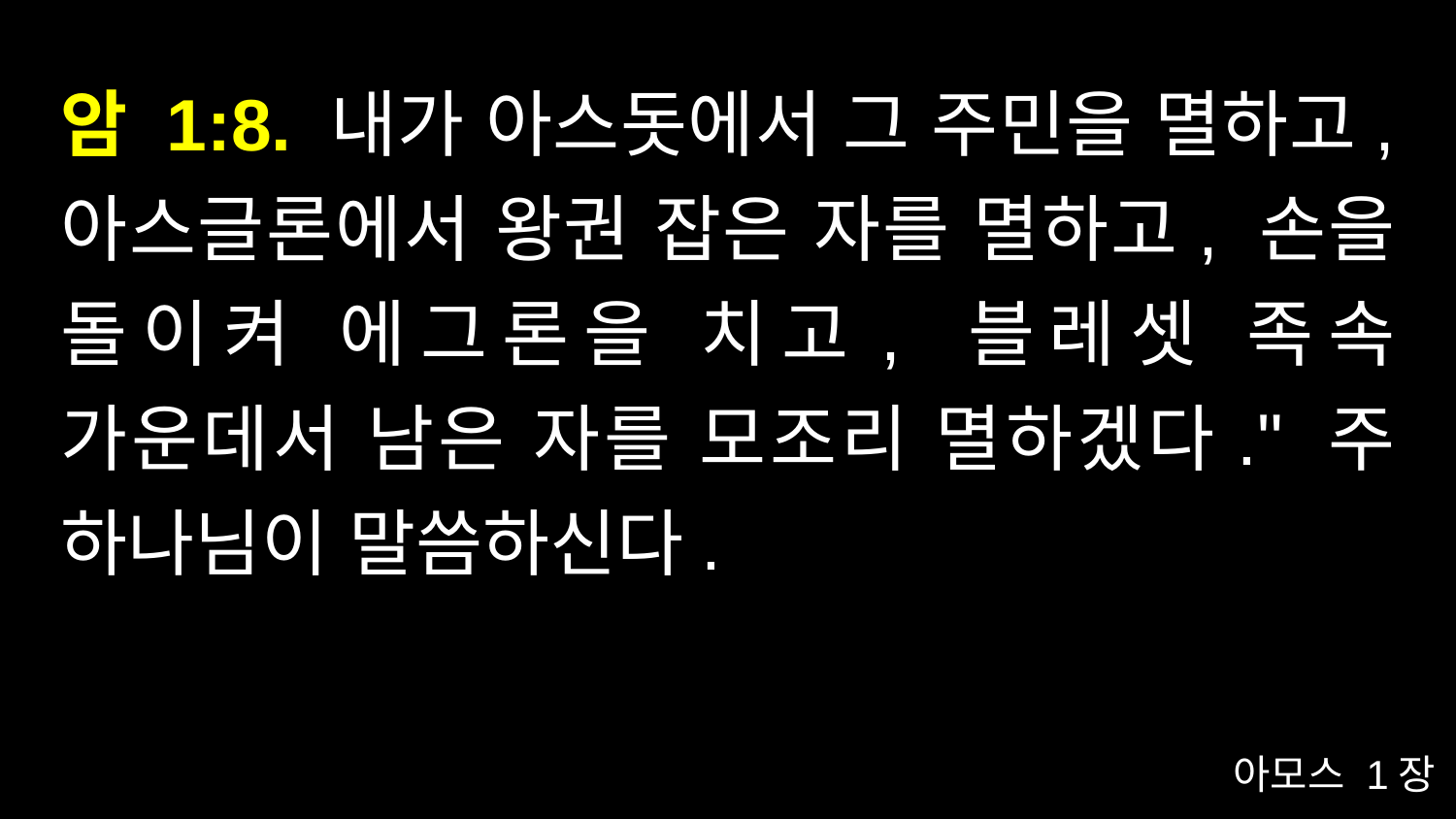

# 암 1:8. 내가 아스돗에서 그 주민을 멸하고, 아스글론에서 왕권 잡은 자를 멸하고, 손을 돌이켜 에그론을 치고, 블레셋 족속 가운데서 남은 자를 모조리 멸하겠다." 주 하나님이 말씀하신다.
아모스 1장